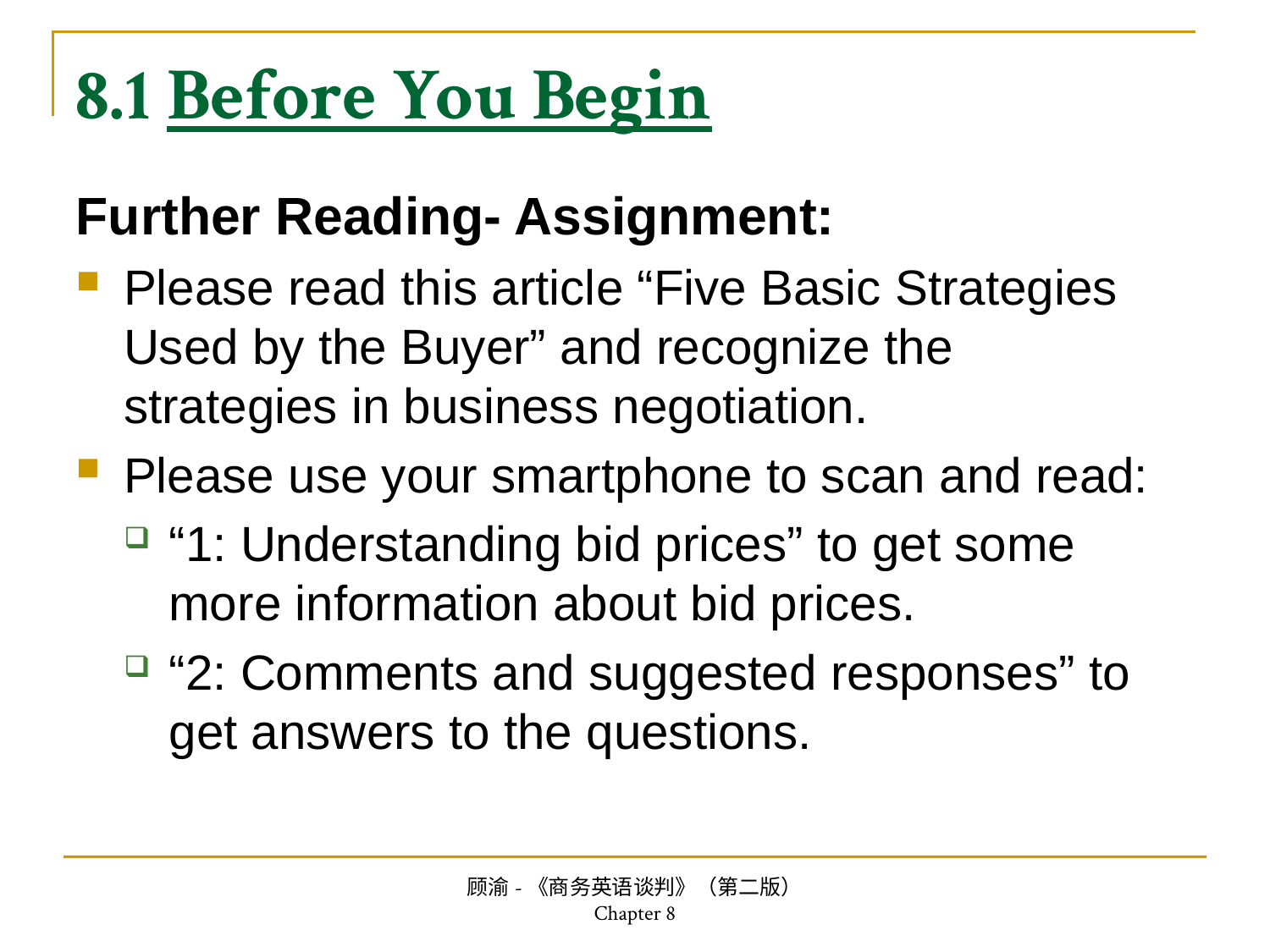

# 8.1 Before You Begin
Further Reading- Assignment:
Please read this article “Five Basic Strategies Used by the Buyer” and recognize the strategies in business negotiation.
Please use your smartphone to scan and read:
“1: Understanding bid prices” to get some more information about bid prices.
“2: Comments and suggested responses” to get answers to the questions.

15
顾渝-《商务英语谈判》（第二版） Chapter 8